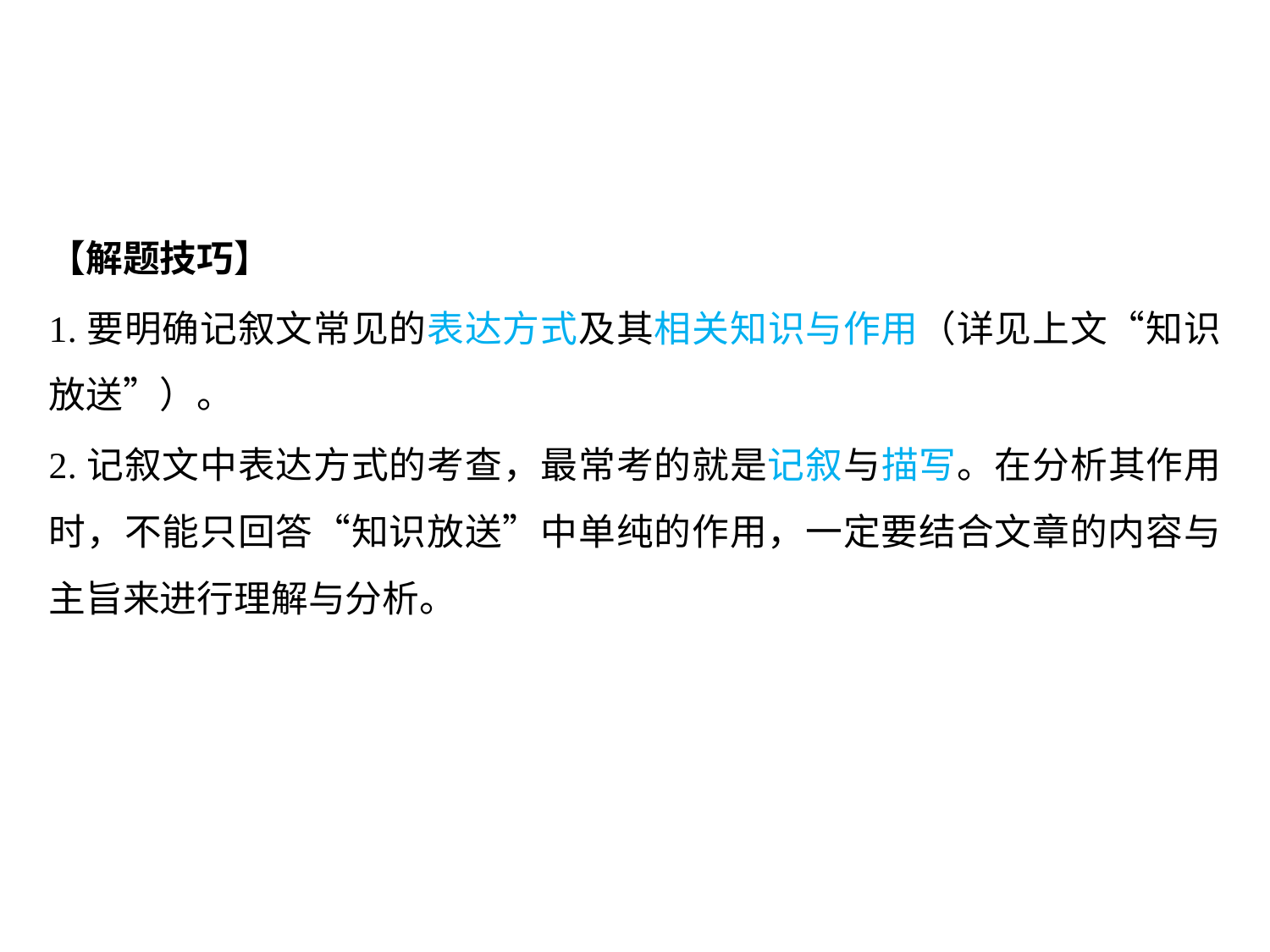

【解题技巧】
1.要明确记叙文常见的表达方式及其相关知识与作用（详见上文“知识放送”）。
2.记叙文中表达方式的考查，最常考的就是记叙与描写。在分析其作用时，不能只回答“知识放送”中单纯的作用，一定要结合文章的内容与主旨来进行理解与分析。